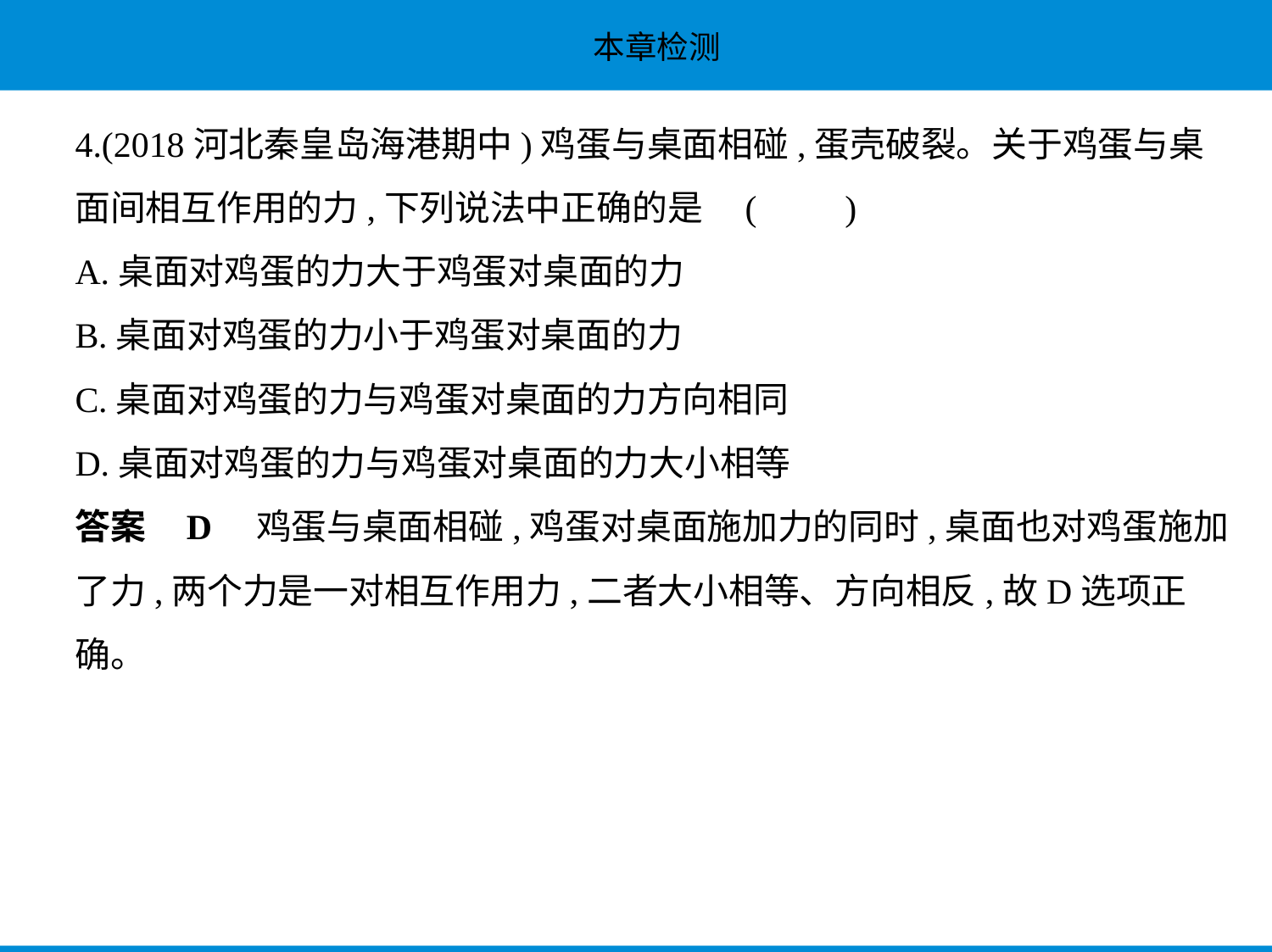

4.(2018河北秦皇岛海港期中)鸡蛋与桌面相碰,蛋壳破裂。关于鸡蛋与桌
面间相互作用的力,下列说法中正确的是 (　　)
A.桌面对鸡蛋的力大于鸡蛋对桌面的力
B.桌面对鸡蛋的力小于鸡蛋对桌面的力
C.桌面对鸡蛋的力与鸡蛋对桌面的力方向相同
D.桌面对鸡蛋的力与鸡蛋对桌面的力大小相等
答案    D　鸡蛋与桌面相碰,鸡蛋对桌面施加力的同时,桌面也对鸡蛋施加
了力,两个力是一对相互作用力,二者大小相等、方向相反,故D选项正确。